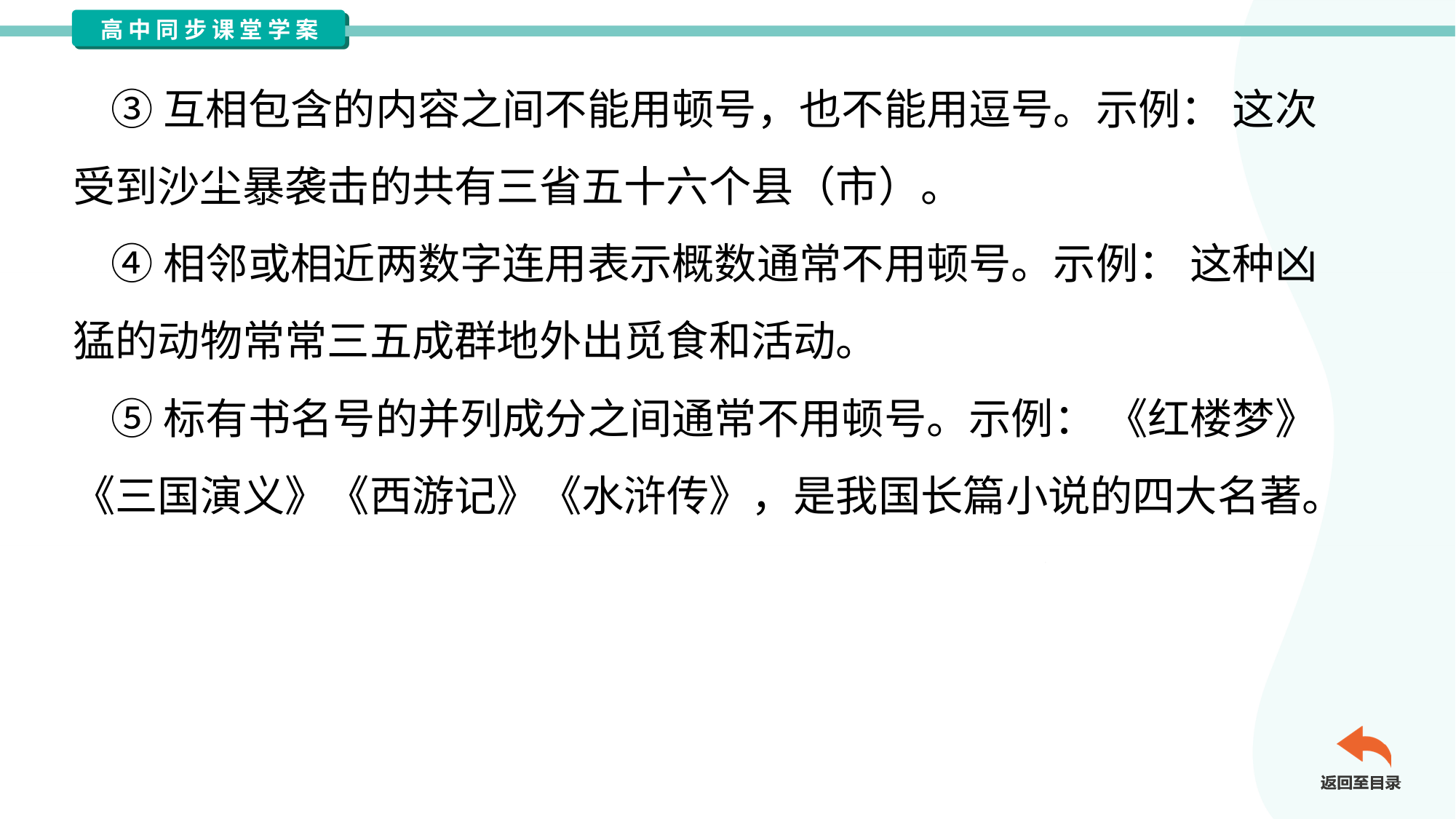

③互相包含的内容之间不能用顿号，也不能用逗号。示例： 这次
受到沙尘暴袭击的共有三省五十六个县（市）。
    ④相邻或相近两数字连用表示概数通常不用顿号。示例： 这种凶
猛的动物常常三五成群地外出觅食和活动。
    ⑤标有书名号的并列成分之间通常不用顿号。示例： 《红楼梦》
《三国演义》《西游记》《水浒传》，是我国长篇小说的四大名著。